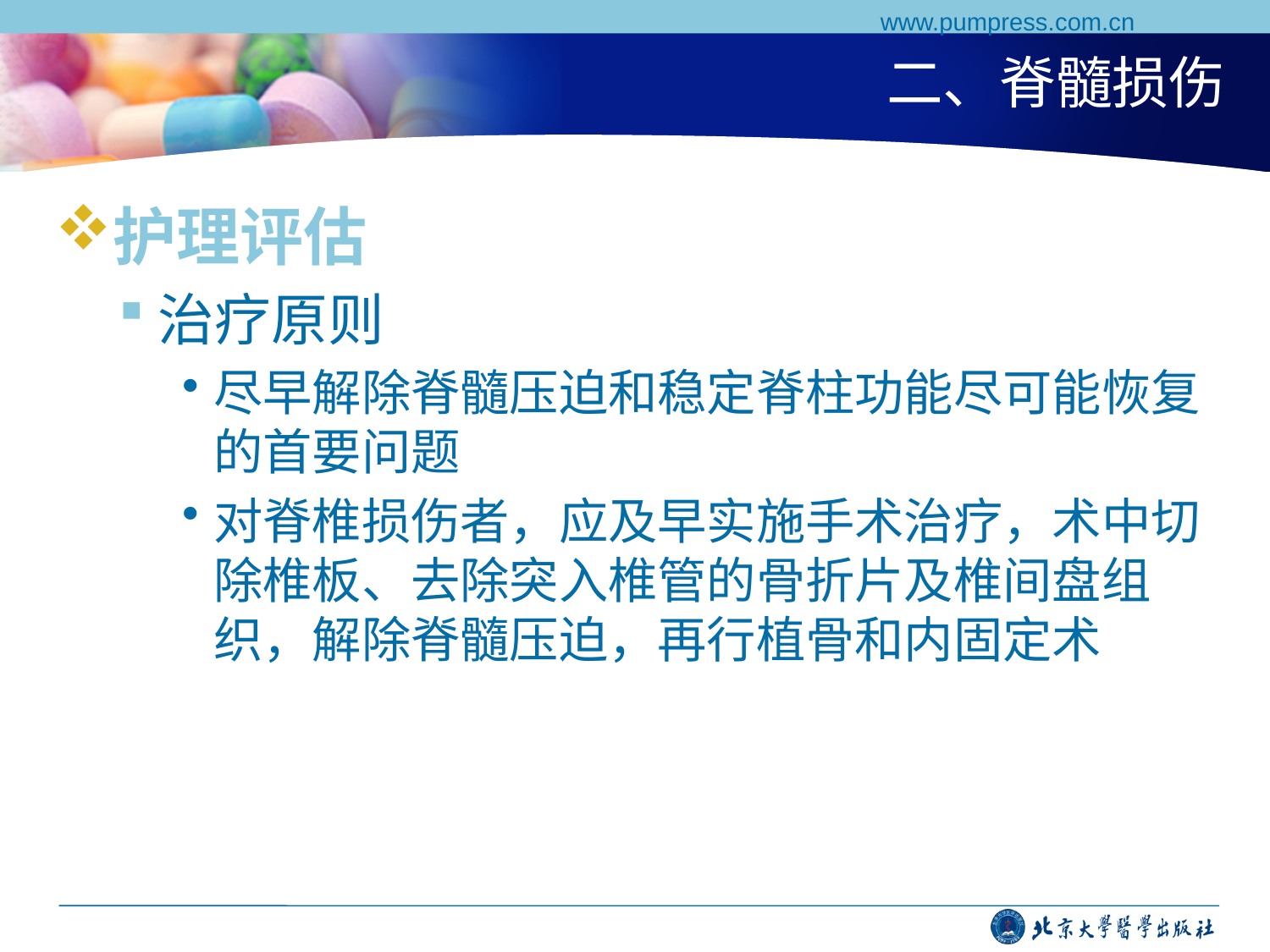

www.pumpress.com.cn
# 二、脊髓损伤
护理评估
治疗原则
尽早解除脊髓压迫和稳定脊柱功能尽可能恢复的首要问题
对脊椎损伤者，应及早实施手术治疗，术中切除椎板、去除突入椎管的骨折片及椎间盘组织，解除脊髓压迫，再行植骨和内固定术